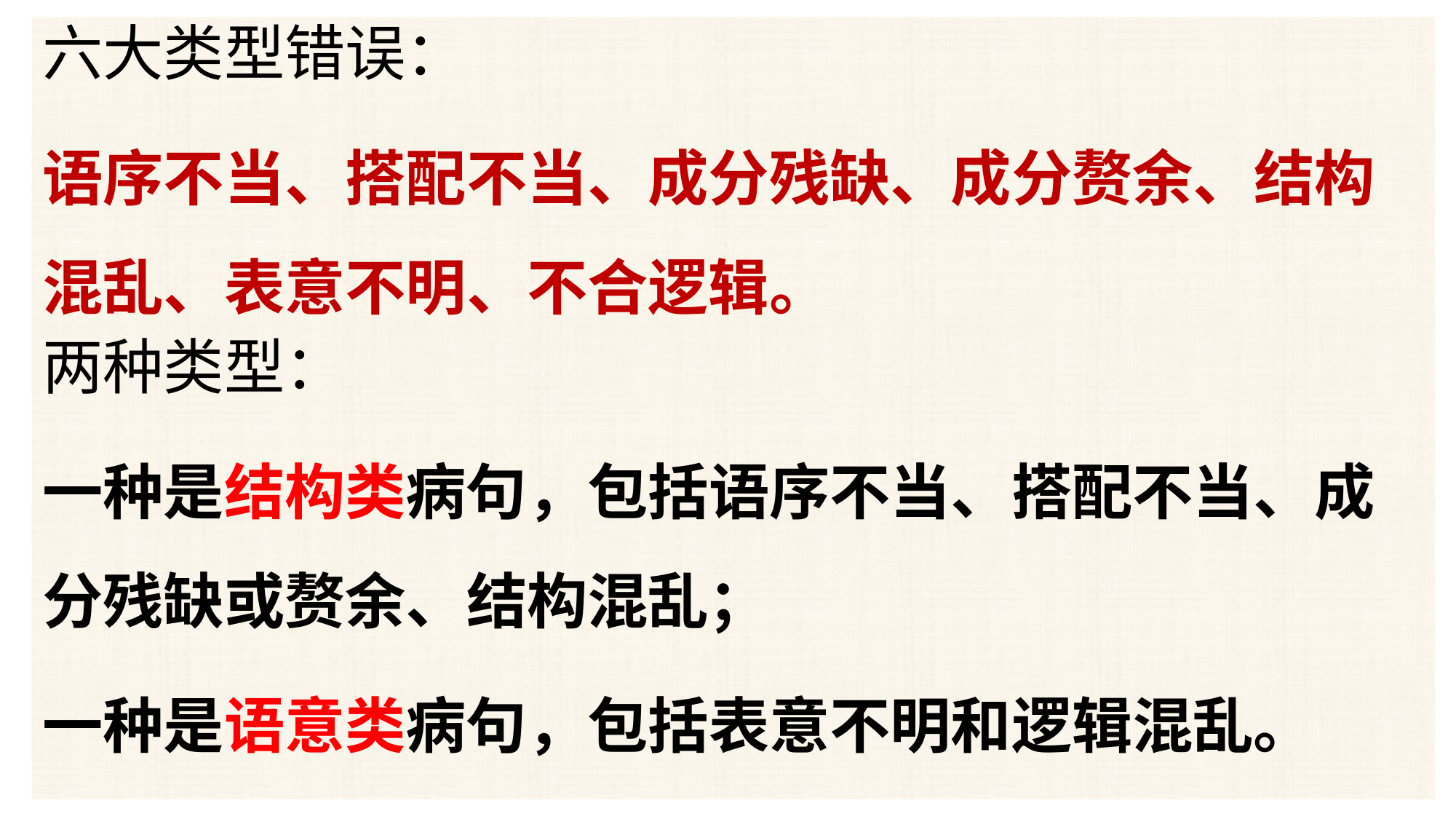

六大类型错误：
语序不当、搭配不当、成分残缺、成分赘余、结构混乱、表意不明、不合逻辑。
两种类型：
一种是结构类病句，包括语序不当、搭配不当、成分残缺或赘余、结构混乱；
一种是语意类病句，包括表意不明和逻辑混乱。